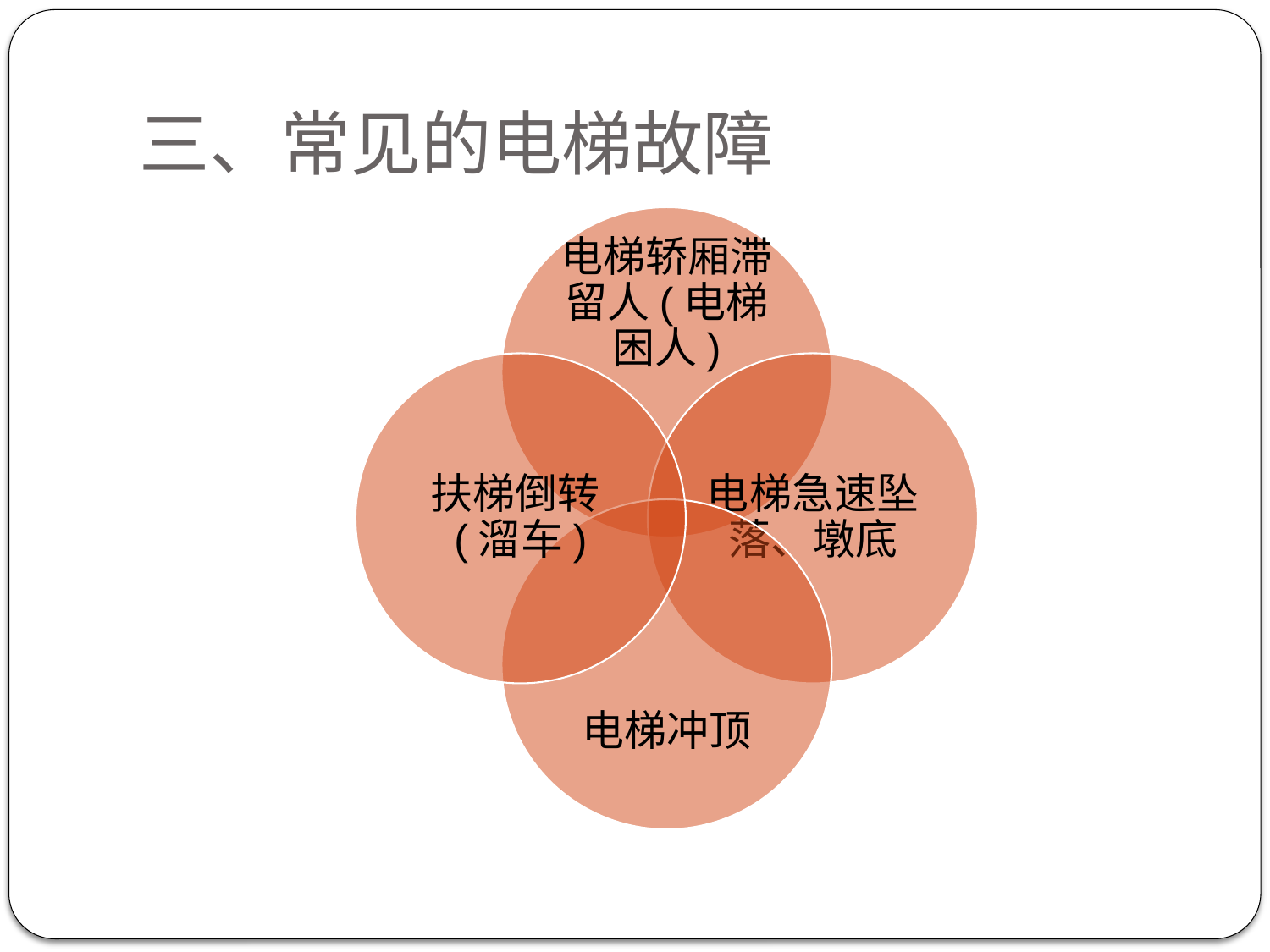

# 三、常见的电梯故障
电梯轿厢滞留人(电梯困人)
电梯急速坠落、墩底
电梯冲顶
扶梯倒转(溜车)